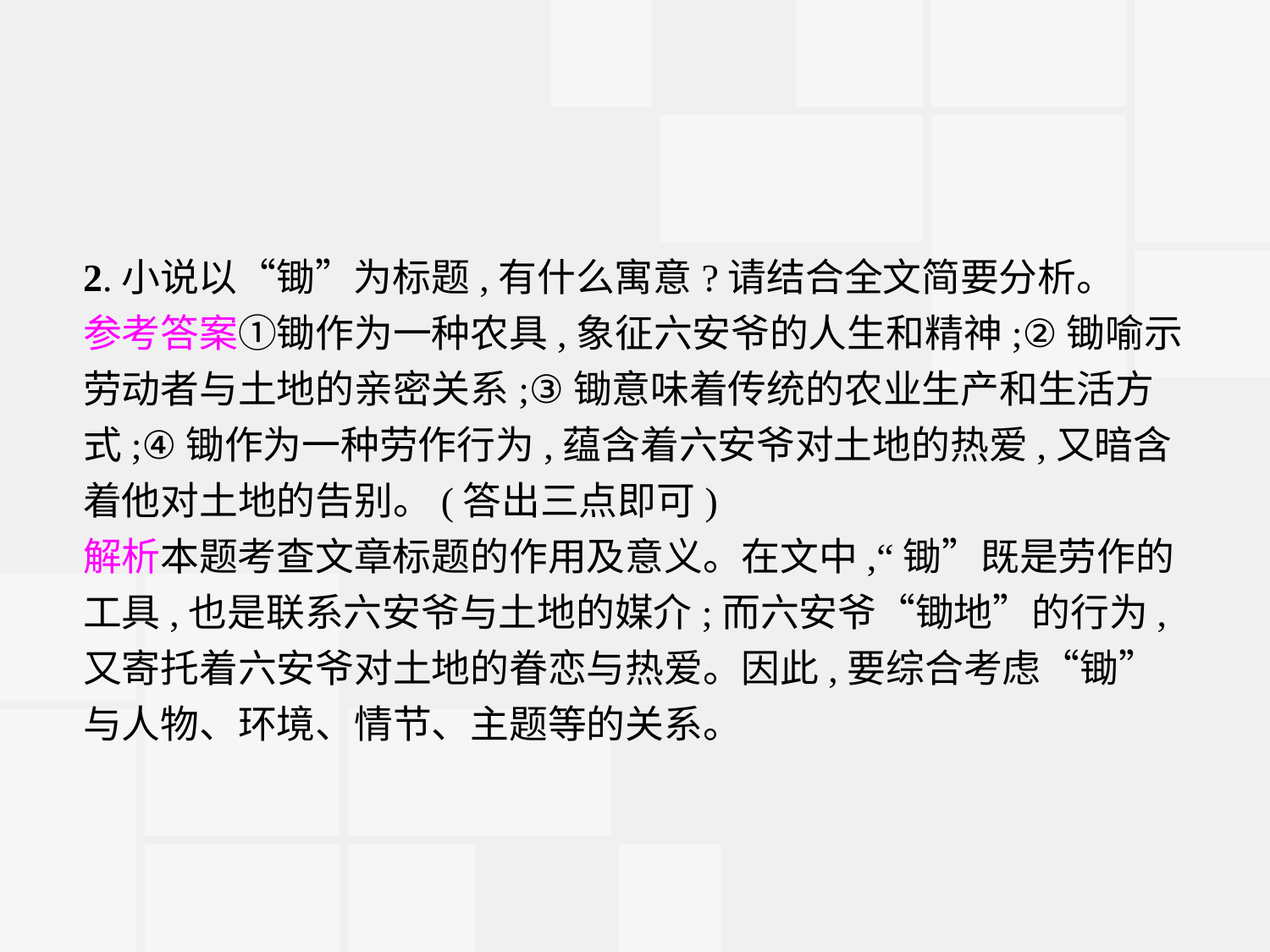

2.小说以“锄”为标题,有什么寓意?请结合全文简要分析。
参考答案①锄作为一种农具,象征六安爷的人生和精神;②锄喻示劳动者与土地的亲密关系;③锄意味着传统的农业生产和生活方式;④锄作为一种劳作行为,蕴含着六安爷对土地的热爱,又暗含着他对土地的告别。(答出三点即可)
解析本题考查文章标题的作用及意义。在文中,“锄”既是劳作的工具,也是联系六安爷与土地的媒介;而六安爷“锄地”的行为,又寄托着六安爷对土地的眷恋与热爱。因此,要综合考虑“锄”与人物、环境、情节、主题等的关系。